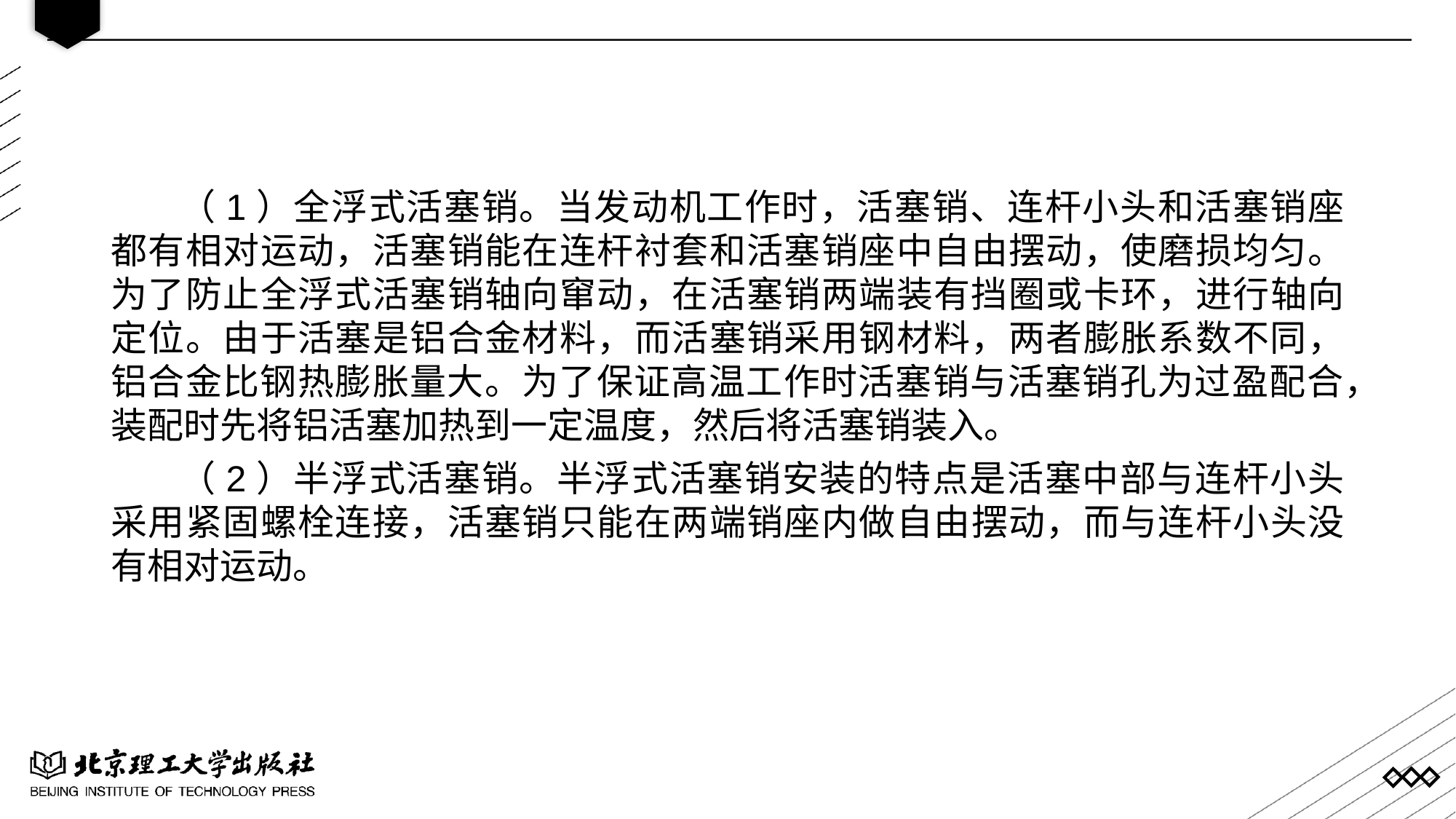

（1）全浮式活塞销。当发动机工作时，活塞销、连杆小头和活塞销座都有相对运动，活塞销能在连杆衬套和活塞销座中自由摆动，使磨损均匀。为了防止全浮式活塞销轴向窜动，在活塞销两端装有挡圈或卡环，进行轴向定位。由于活塞是铝合金材料，而活塞销采用钢材料，两者膨胀系数不同，铝合金比钢热膨胀量大。为了保证高温工作时活塞销与活塞销孔为过盈配合，装配时先将铝活塞加热到一定温度，然后将活塞销装入。
（2）半浮式活塞销。半浮式活塞销安装的特点是活塞中部与连杆小头采用紧固螺栓连接，活塞销只能在两端销座内做自由摆动，而与连杆小头没有相对运动。